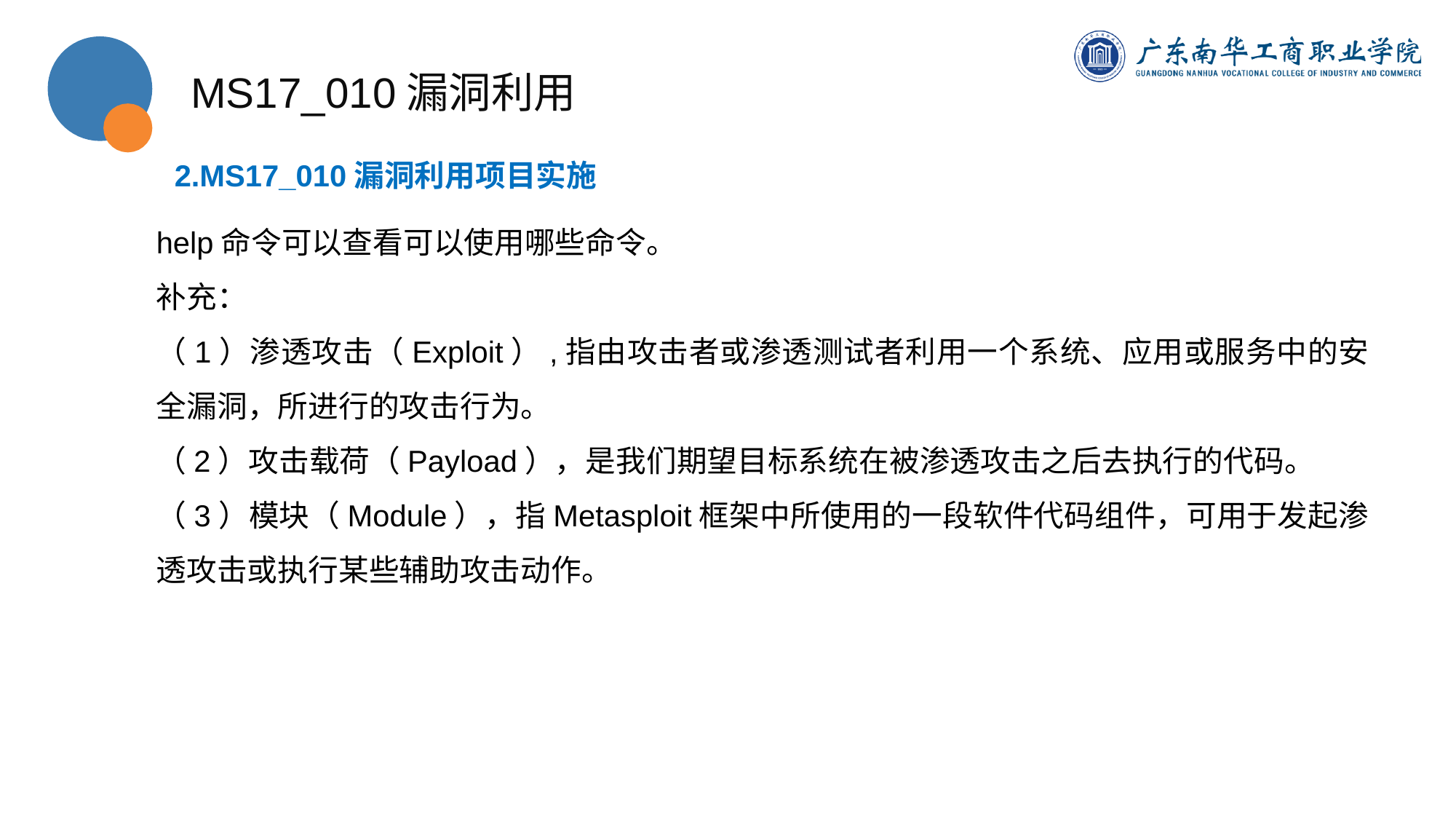

MS17_010漏洞利用

2.MS17_010漏洞利用项目实施
help命令可以查看可以使用哪些命令。
补充：
（1）渗透攻击（Exploit）,指由攻击者或渗透测试者利用一个系统、应用或服务中的安全漏洞，所进行的攻击行为。
（2）攻击载荷（Payload），是我们期望目标系统在被渗透攻击之后去执行的代码。
（3）模块（Module），指Metasploit框架中所使用的一段软件代码组件，可用于发起渗透攻击或执行某些辅助攻击动作。